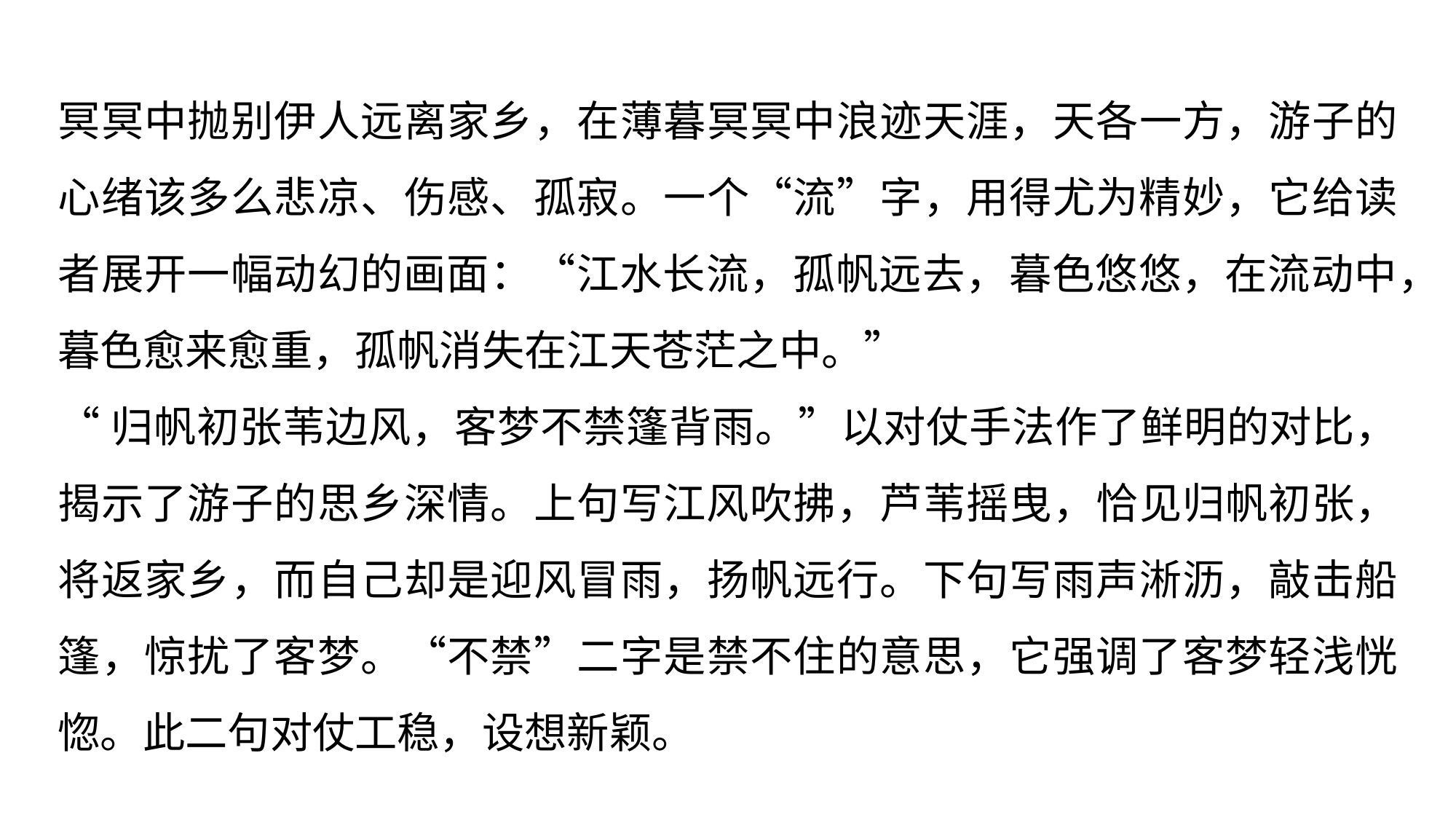

冥冥中抛别伊人远离家乡，在薄暮冥冥中浪迹天涯，天各一方，游子的心绪该多么悲凉、伤感、孤寂。一个“流”字，用得尤为精妙，它给读者展开一幅动幻的画面：“江水长流，孤帆远去，暮色悠悠，在流动中，暮色愈来愈重，孤帆消失在江天苍茫之中。”
“归帆初张苇边风，客梦不禁篷背雨。”以对仗手法作了鲜明的对比，揭示了游子的思乡深情。上句写江风吹拂，芦苇摇曳，恰见归帆初张，将返家乡，而自己却是迎风冒雨，扬帆远行。下句写雨声淅沥，敲击船篷，惊扰了客梦。“不禁”二字是禁不住的意思，它强调了客梦轻浅恍惚。此二句对仗工稳，设想新颖。